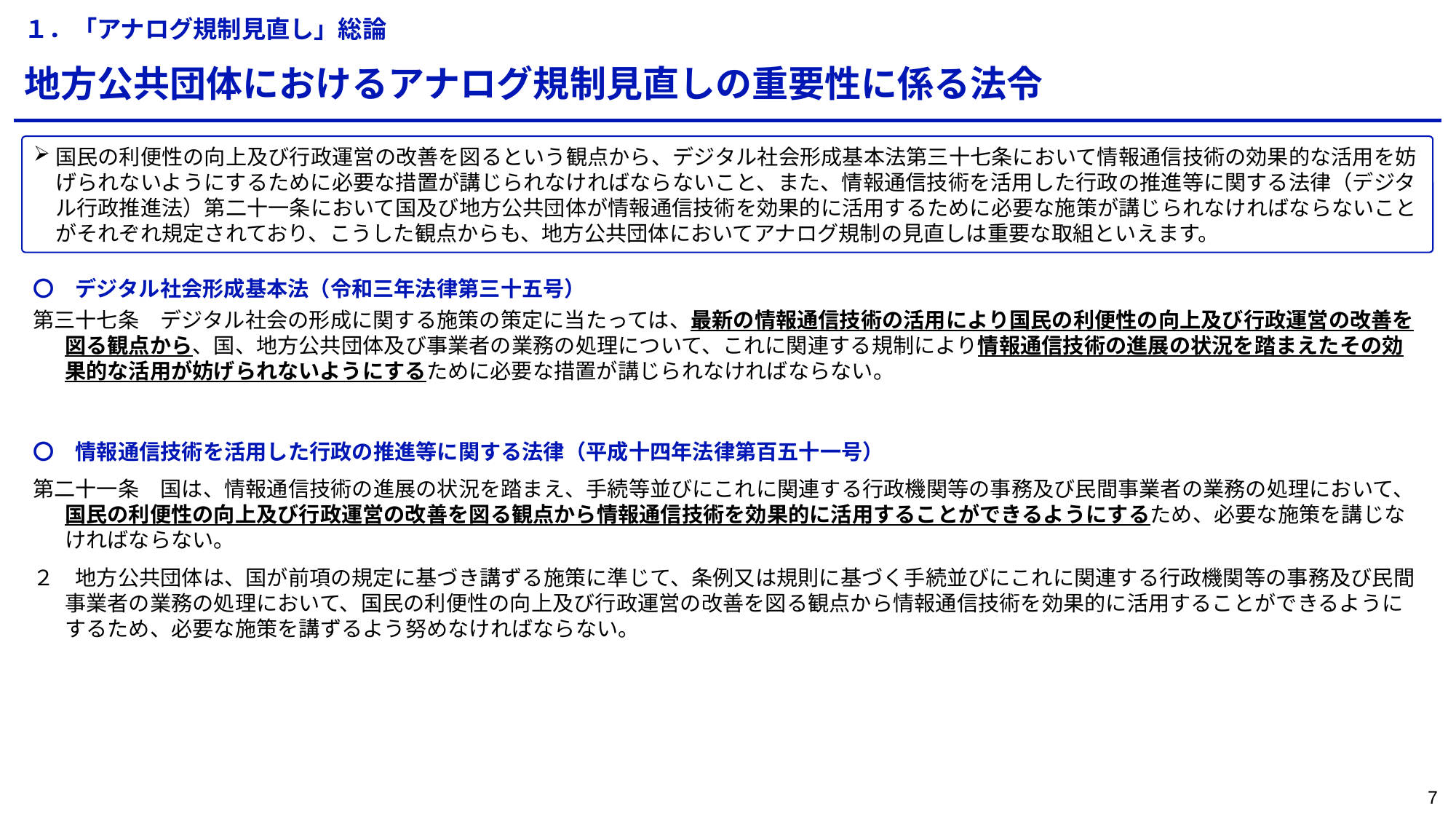

１．「アナログ規制見直し」総論
地方公共団体におけるアナログ規制見直しの重要性に係る法令
国民の利便性の向上及び行政運営の改善を図るという観点から、デジタル社会形成基本法第三十七条において情報通信技術の効果的な活用を妨げられないようにするために必要な措置が講じられなければならないこと、また、情報通信技術を活用した行政の推進等に関する法律（デジタル行政推進法）第二十一条において国及び地方公共団体が情報通信技術を効果的に活用するために必要な施策が講じられなければならないことがそれぞれ規定されており、こうした観点からも、地方公共団体においてアナログ規制の見直しは重要な取組といえます。
〇　デジタル社会形成基本法（令和三年法律第三十五号）
第三十七条　デジタル社会の形成に関する施策の策定に当たっては、最新の情報通信技術の活用により国民の利便性の向上及び行政運営の改善を図る観点から、国、地方公共団体及び事業者の業務の処理について、これに関連する規制により情報通信技術の進展の状況を踏まえたその効果的な活用が妨げられないようにするために必要な措置が講じられなければならない。

〇　情報通信技術を活用した行政の推進等に関する法律（平成十四年法律第百五十一号）
第二十一条　国は、情報通信技術の進展の状況を踏まえ、手続等並びにこれに関連する行政機関等の事務及び民間事業者の業務の処理において、国民の利便性の向上及び行政運営の改善を図る観点から情報通信技術を効果的に活用することができるようにするため、必要な施策を講じなければならない。
２　地方公共団体は、国が前項の規定に基づき講ずる施策に準じて、条例又は規則に基づく手続並びにこれに関連する行政機関等の事務及び民間事業者の業務の処理において、国民の利便性の向上及び行政運営の改善を図る観点から情報通信技術を効果的に活用することができるようにするため、必要な施策を講ずるよう努めなければならない。
7